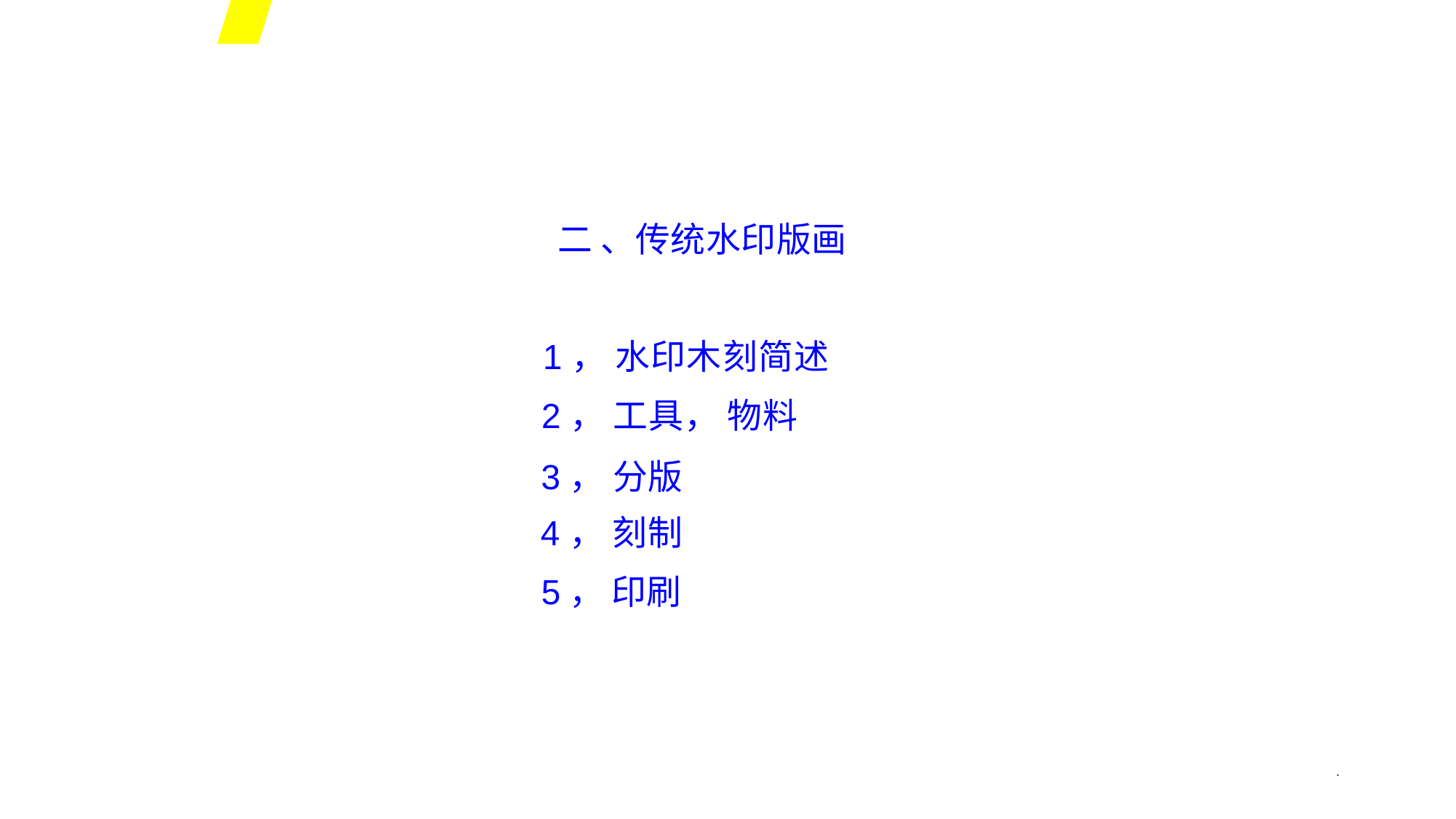

二 、传统水印版画

1， 水印木刻简述
2， 工具， 物料
3， 分版
4， 刻制
5， 印刷

*